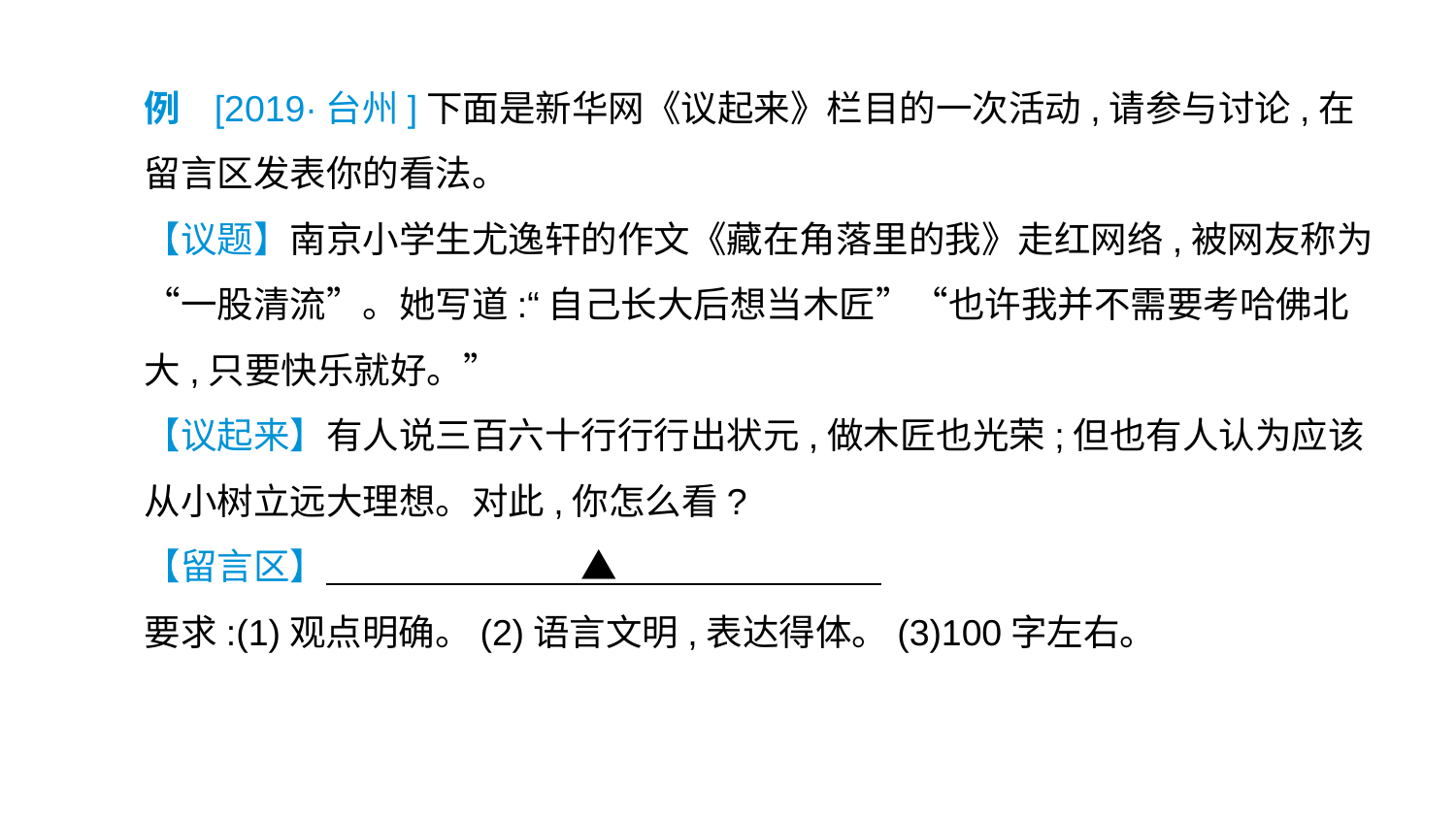

例   [2019·台州]下面是新华网《议起来》栏目的一次活动,请参与讨论,在留言区发表你的看法。
【议题】南京小学生尤逸轩的作文《藏在角落里的我》走红网络,被网友称为“一股清流”。她写道:“自己长大后想当木匠”“也许我并不需要考哈佛北大,只要快乐就好。”
【议起来】有人说三百六十行行行出状元,做木匠也光荣;但也有人认为应该从小树立远大理想。对此,你怎么看?
【留言区】　　　　　　　▲
要求:(1)观点明确。(2)语言文明,表达得体。(3)100字左右。